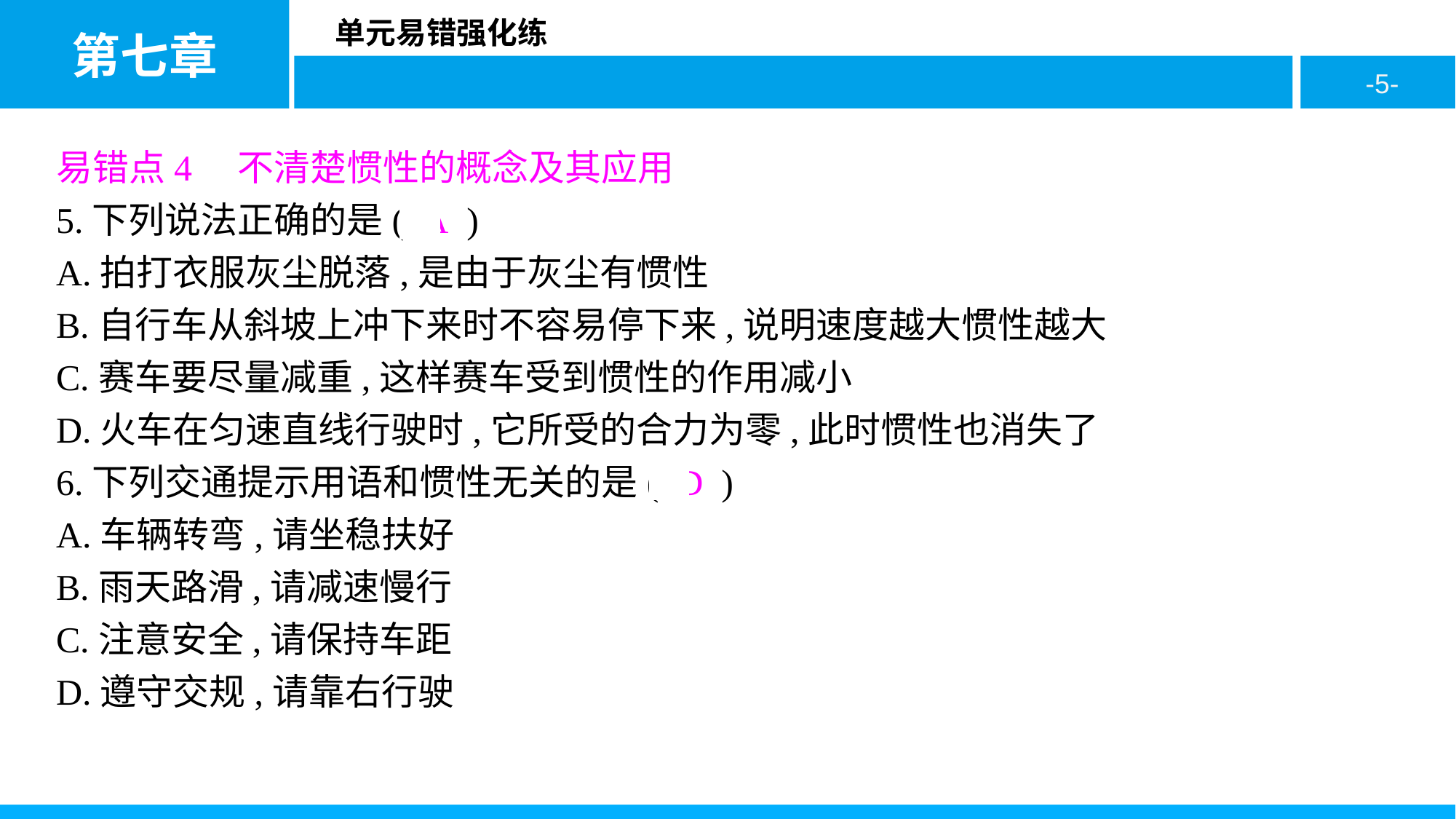

易错点4　不清楚惯性的概念及其应用
5.下列说法正确的是(  A  )
A.拍打衣服灰尘脱落,是由于灰尘有惯性
B.自行车从斜坡上冲下来时不容易停下来,说明速度越大惯性越大
C.赛车要尽量减重,这样赛车受到惯性的作用减小
D.火车在匀速直线行驶时,它所受的合力为零,此时惯性也消失了
6.下列交通提示用语和惯性无关的是(  D  )
A.车辆转弯,请坐稳扶好
B.雨天路滑,请减速慢行
C.注意安全,请保持车距
D.遵守交规,请靠右行驶